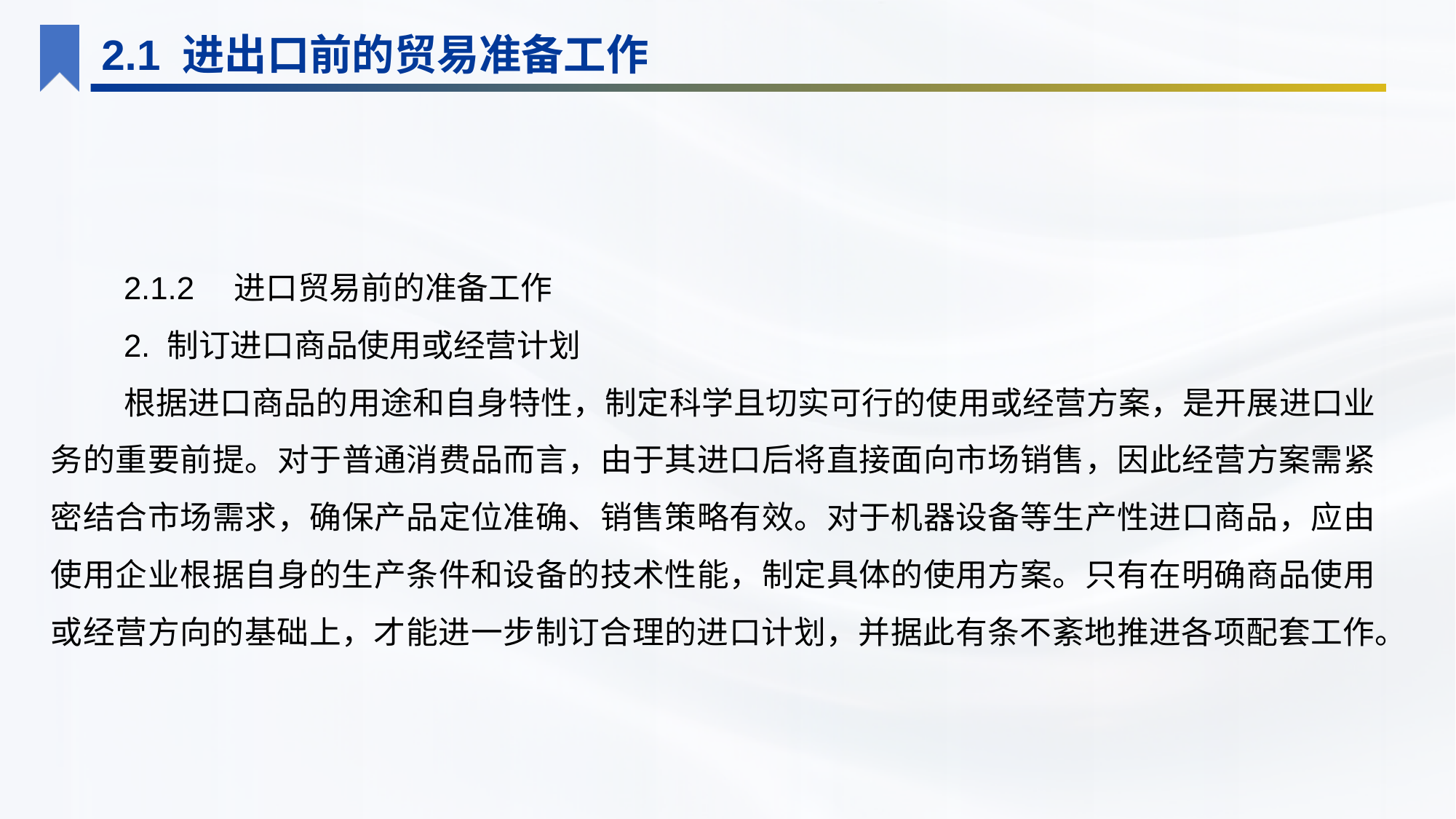

2.1 进出口前的贸易准备工作
2.1.2　进口贸易前的准备工作
2. 制订进口商品使用或经营计划
根据进口商品的用途和自身特性，制定科学且切实可行的使用或经营方案，是开展进口业务的重要前提。对于普通消费品而言，由于其进口后将直接面向市场销售，因此经营方案需紧密结合市场需求，确保产品定位准确、销售策略有效。对于机器设备等生产性进口商品，应由使用企业根据自身的生产条件和设备的技术性能，制定具体的使用方案。只有在明确商品使用或经营方向的基础上，才能进一步制订合理的进口计划，并据此有条不紊地推进各项配套工作。